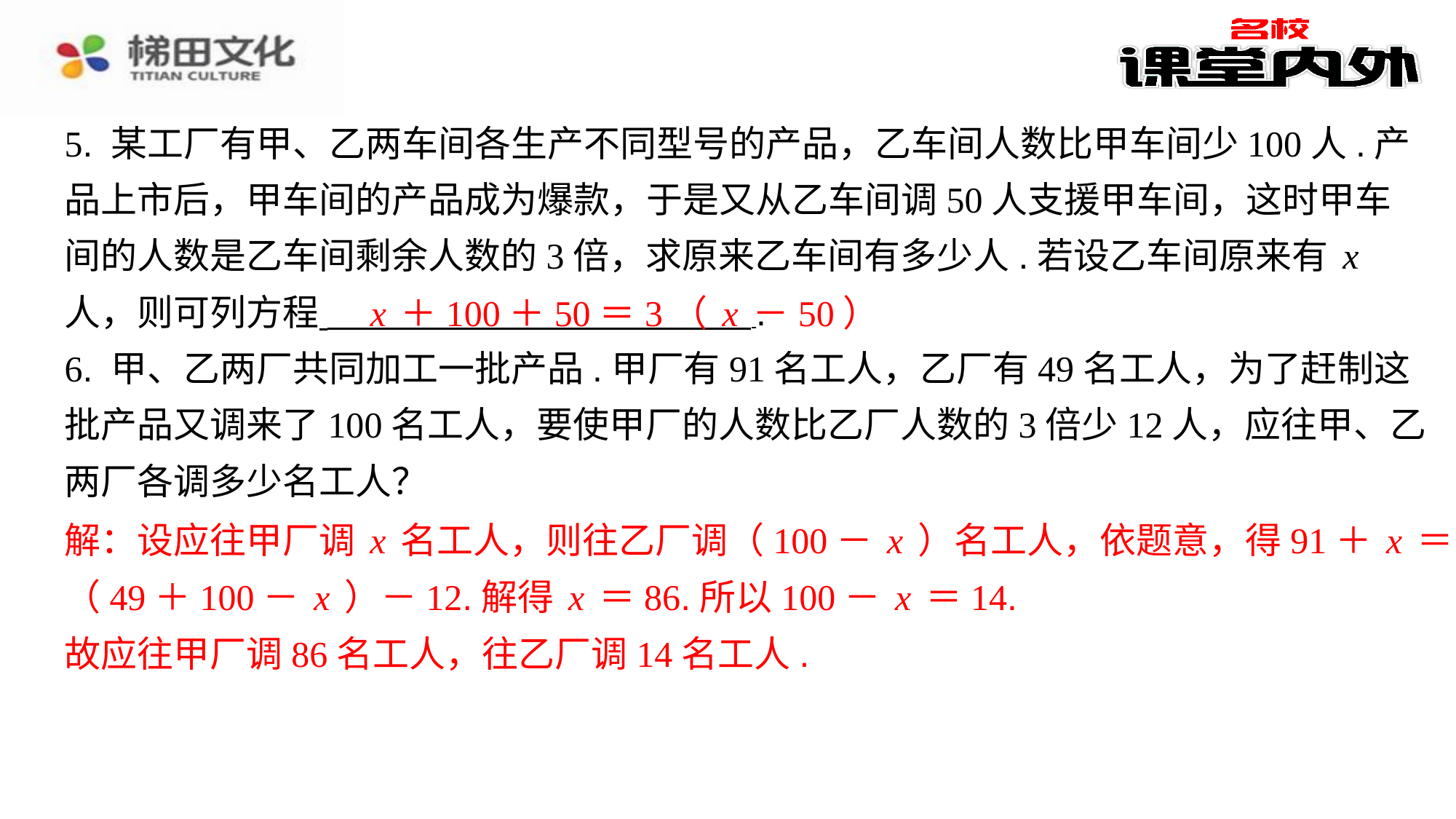

5. 某工厂有甲、乙两车间各生产不同型号的产品，乙车间人数比甲车间少100人.产
品上市后，甲车间的产品成为爆款，于是又从乙车间调50人支援甲车间，这时甲车
间的人数是乙车间剩余人数的3倍，求原来乙车间有多少人.若设乙车间原来有x
人，则可列方程                                                                 ⁠.
6. 甲、乙两厂共同加工一批产品.甲厂有91名工人，乙厂有49名工人，为了赶制这
批产品又调来了100名工人，要使甲厂的人数比乙厂人数的3倍少12人，应往甲、乙
两厂各调多少名工人？
解：设应往甲厂调x名工人，则往乙厂调（100－x）名工人，依题意，得91＋x＝3
（49＋100－x）－12.解得x＝86.所以100－x＝14.
故应往甲厂调86名工人，往乙厂调14名工人.
​　x＋100＋50＝3（x－50）
解：设应往甲厂调x名工人，则往乙厂调（100－x）名工人，依题意，得91＋x＝3
（49＋100－x）－12.解得x＝86.所以100－x＝14.
故应往甲厂调86名工人，往乙厂调14名工人.